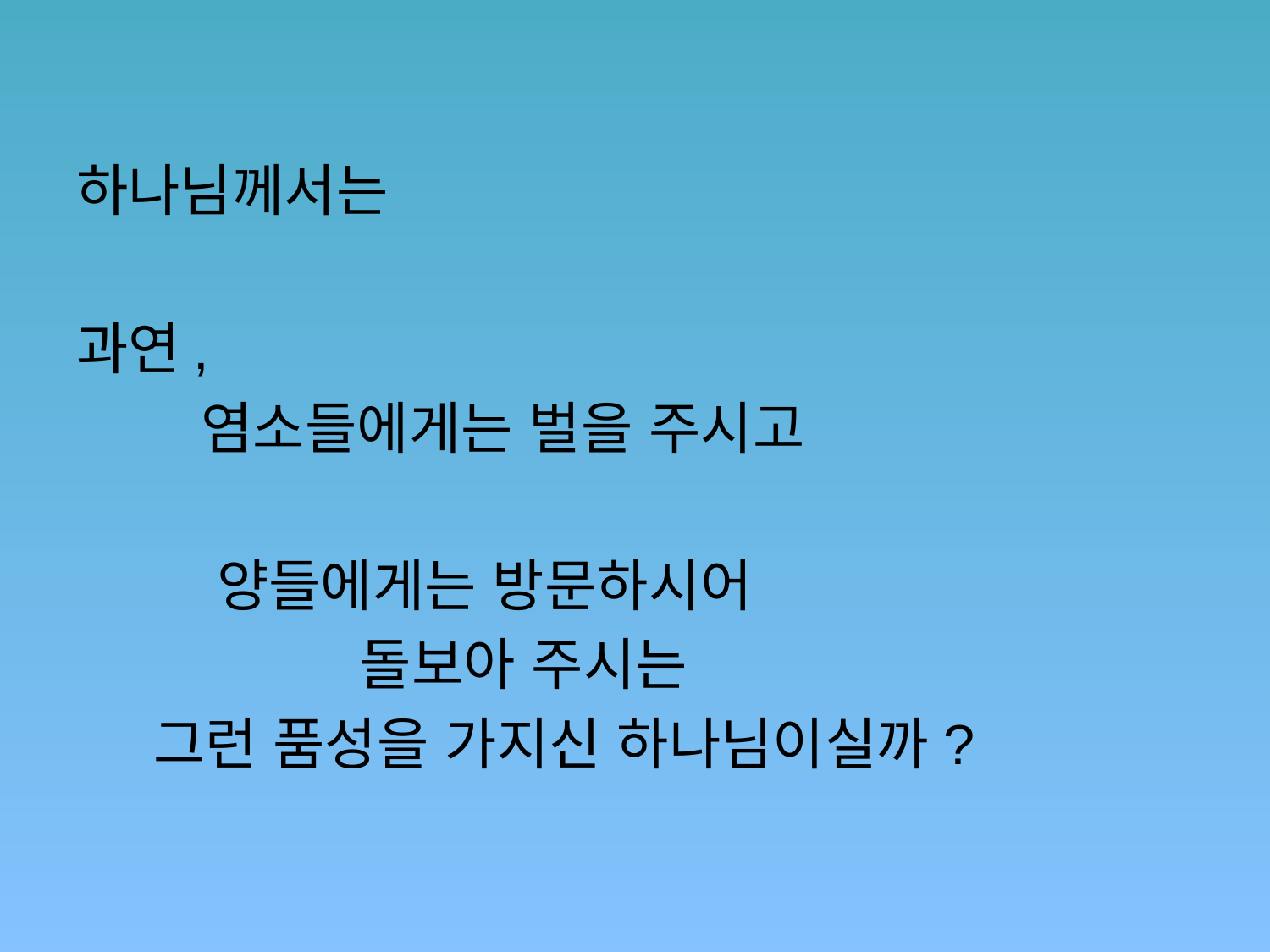

#
하나님께서는

과연,
       염소들에게는 벌을 주시고

        양들에게는 방문하시어
                 돌보아 주시는
    그런 품성을 가지신 하나님이실까?